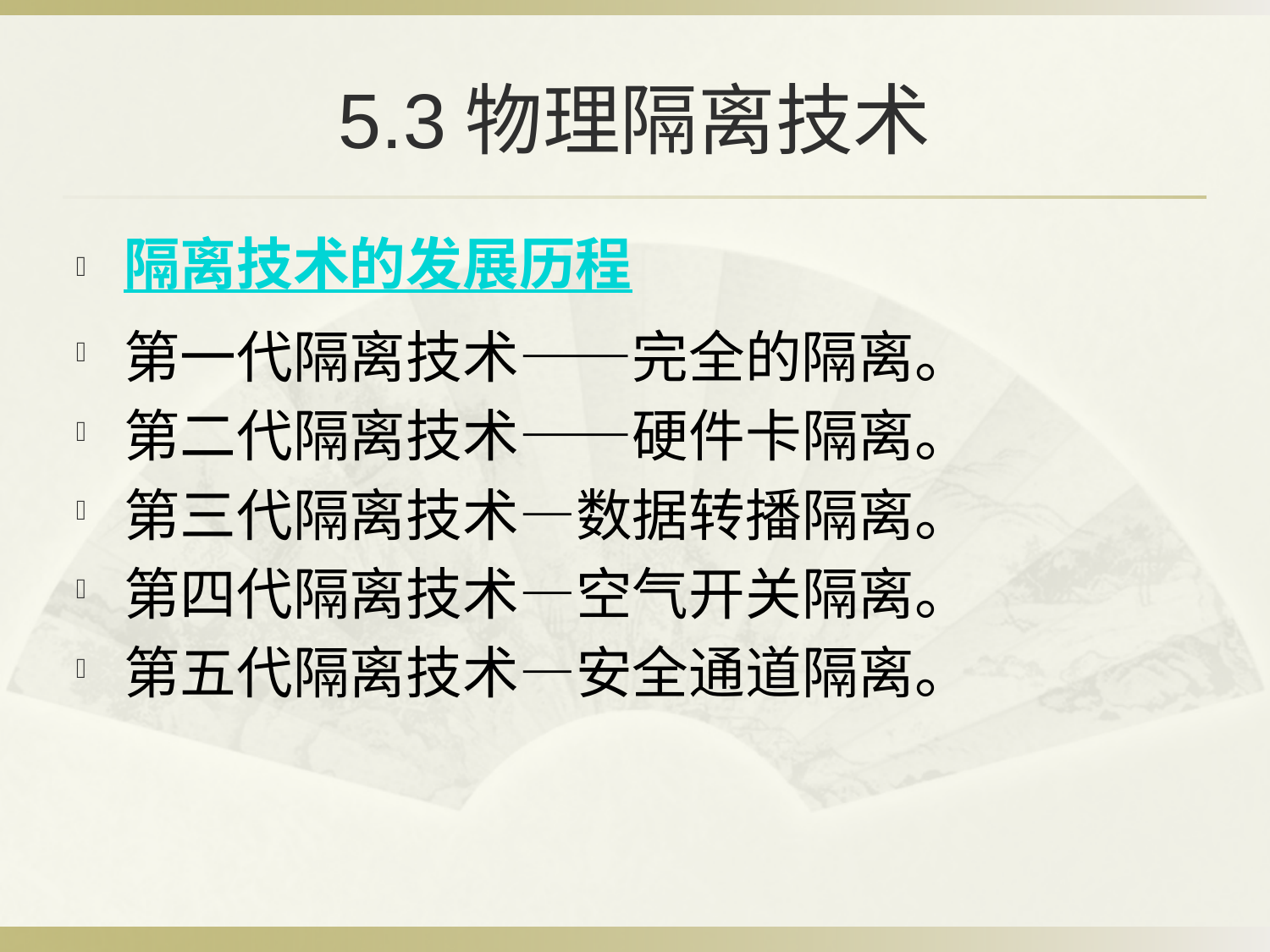

# 5.3物理隔离技术
隔离技术的发展历程
第一代隔离技术——完全的隔离。
第二代隔离技术——硬件卡隔离。
第三代隔离技术—数据转播隔离。
第四代隔离技术—空气开关隔离。
第五代隔离技术—安全通道隔离。